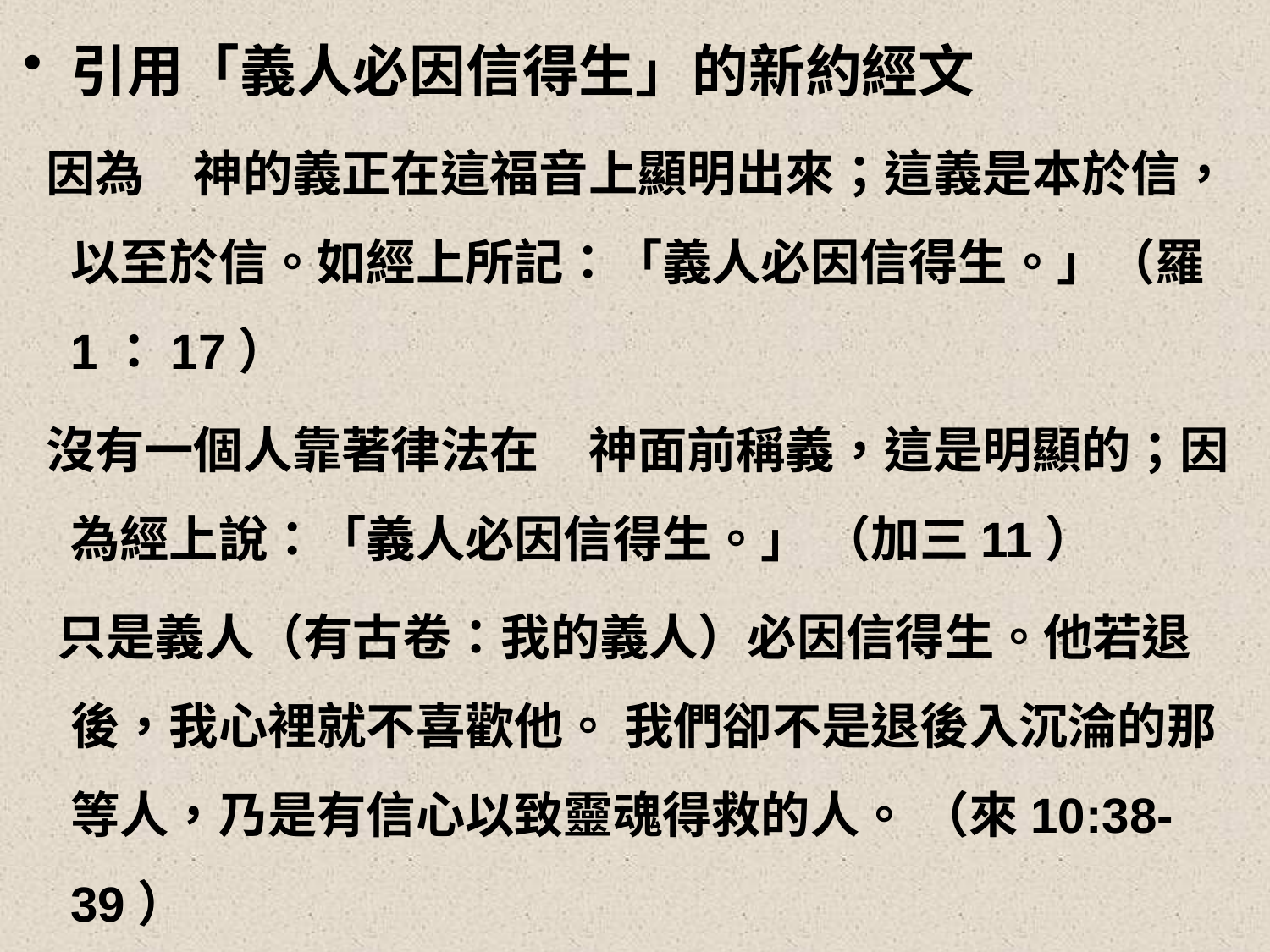

引用「義人必因信得生」的新約經文
 因為　神的義正在這福音上顯明出來；這義是本於信，以至於信。如經上所記：「義人必因信得生。」（羅1：17）
 沒有一個人靠著律法在　神面前稱義，這是明顯的；因為經上說：「義人必因信得生。」 （加三11）
  只是義人（有古卷：我的義人）必因信得生。他若退後，我心裡就不喜歡他。 我們卻不是退後入沉淪的那等人，乃是有信心以致靈魂得救的人。 （來10:38-39）